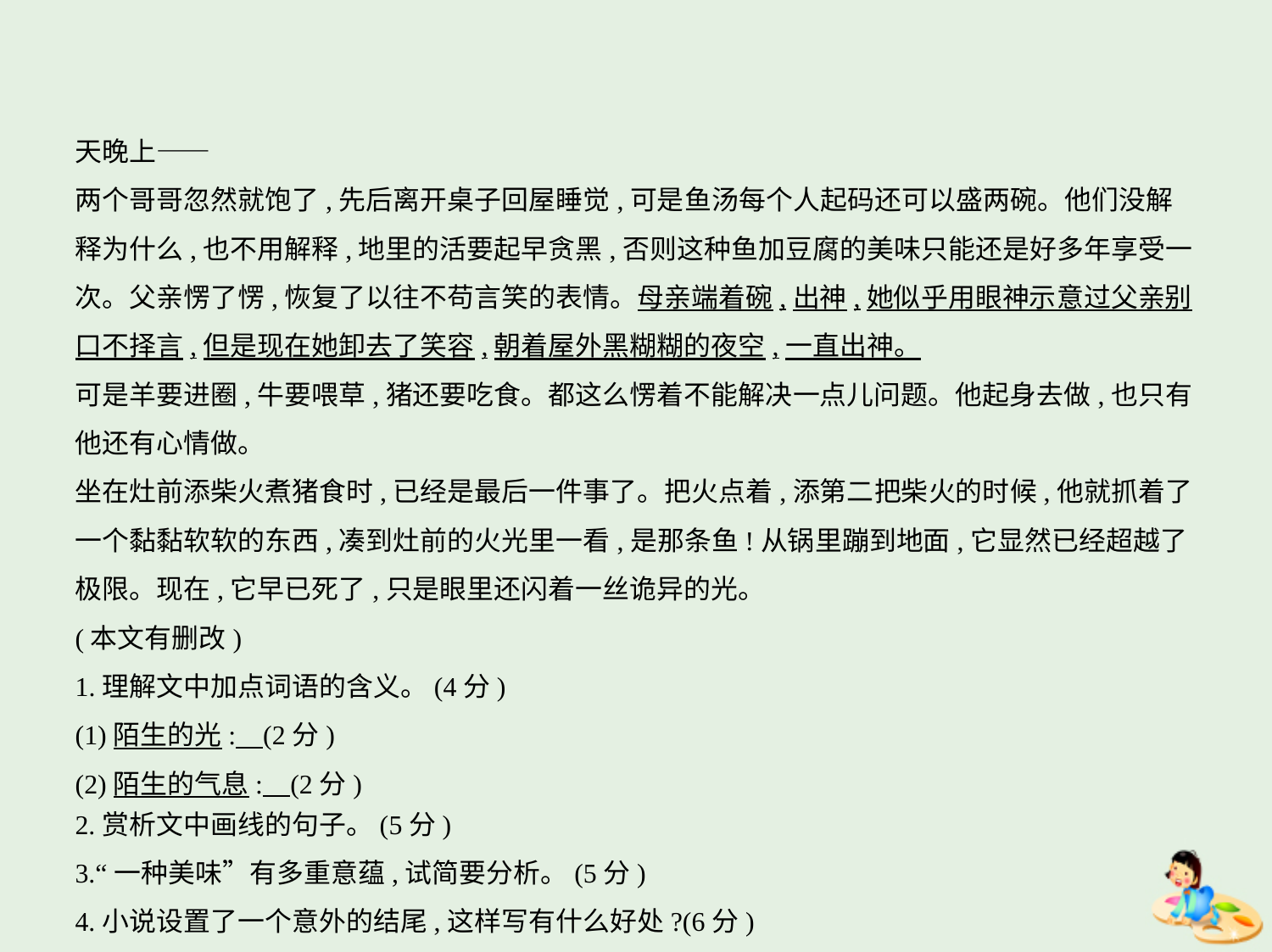

天晚上——
两个哥哥忽然就饱了,先后离开桌子回屋睡觉,可是鱼汤每个人起码还可以盛两碗。他们没解
释为什么,也不用解释,地里的活要起早贪黑,否则这种鱼加豆腐的美味只能还是好多年享受一
次。父亲愣了愣,恢复了以往不苟言笑的表情。母亲端着碗,出神,她似乎用眼神示意过父亲别
口不择言,但是现在她卸去了笑容,朝着屋外黑糊糊的夜空,一直出神。
可是羊要进圈,牛要喂草,猪还要吃食。都这么愣着不能解决一点儿问题。他起身去做,也只有
他还有心情做。
坐在灶前添柴火煮猪食时,已经是最后一件事了。把火点着,添第二把柴火的时候,他就抓着了
一个黏黏软软的东西,凑到灶前的火光里一看,是那条鱼!从锅里蹦到地面,它显然已经超越了
极限。现在,它早已死了,只是眼里还闪着一丝诡异的光。
(本文有删改)
1.理解文中加点词语的含义。(4分)
(1)陌生的光:    (2分)
(2)陌生的气息:    (2分)
2.赏析文中画线的句子。(5分)
3.“一种美味”有多重意蕴,试简要分析。(5分)
4.小说设置了一个意外的结尾,这样写有什么好处?(6分)